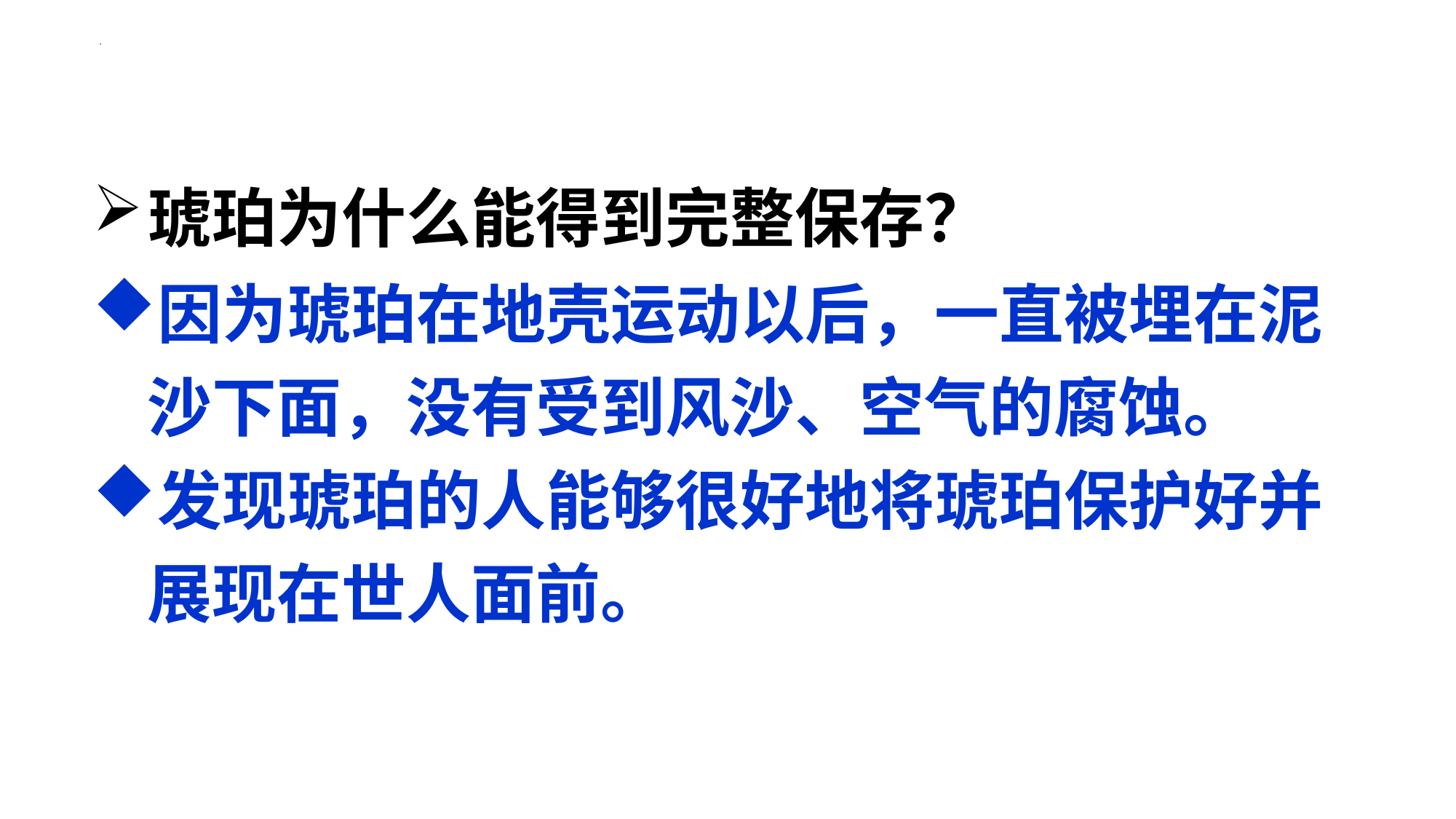

琥珀为什么能得到完整保存？
因为琥珀在地壳运动以后，一直被埋在泥沙下面，没有受到风沙、空气的腐蚀。
发现琥珀的人能够很好地将琥珀保护好并展现在世人面前。